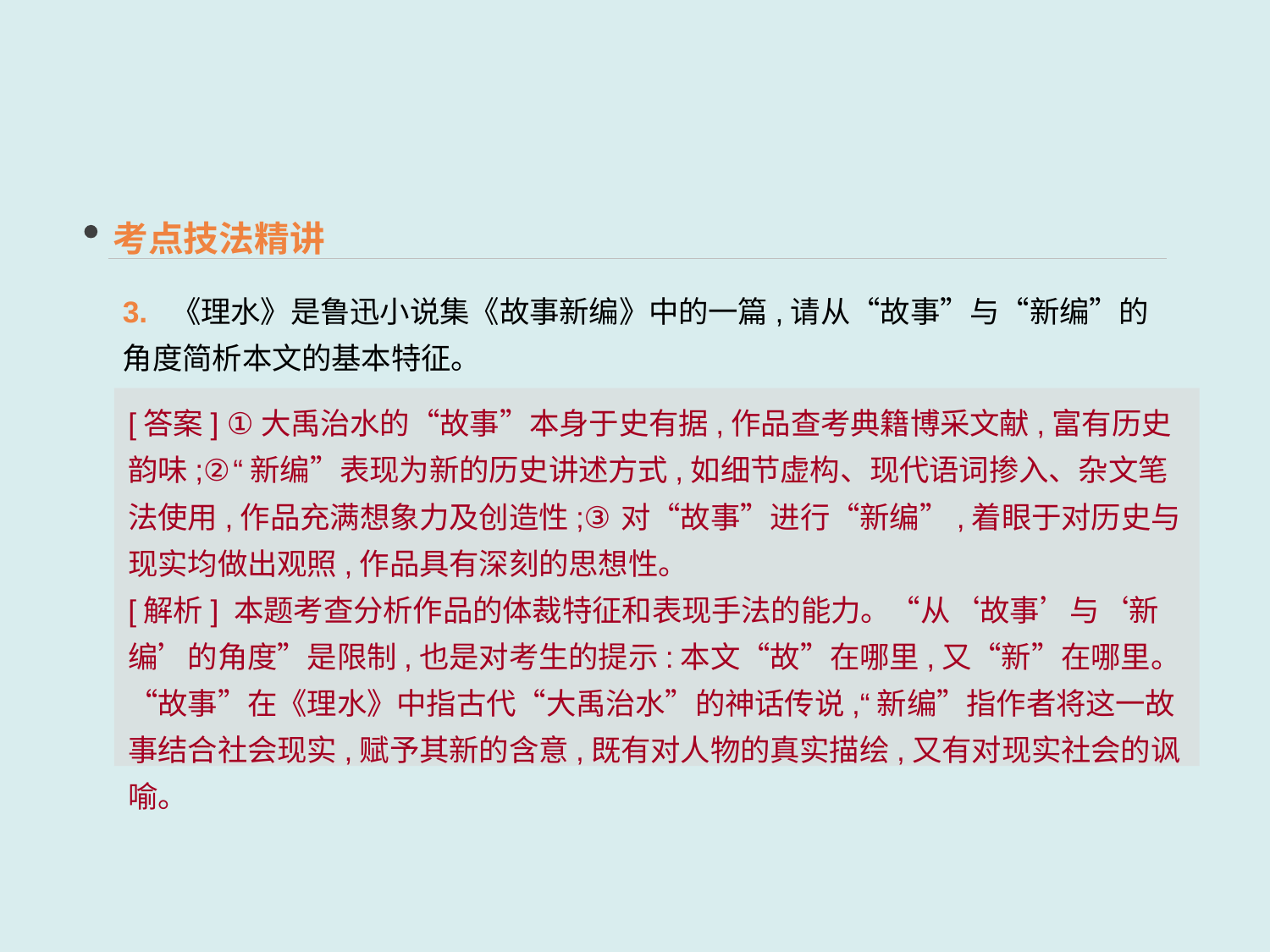

考点技法精讲

3.  《理水》是鲁迅小说集《故事新编》中的一篇,请从“故事”与“新编”的角度简析本文的基本特征。

[答案] ①大禹治水的“故事”本身于史有据,作品查考典籍博采文献,富有历史韵味;②“新编”表现为新的历史讲述方式,如细节虚构、现代语词掺入、杂文笔法使用,作品充满想象力及创造性;③对“故事”进行“新编”,着眼于对历史与现实均做出观照,作品具有深刻的思想性。
[解析] 本题考查分析作品的体裁特征和表现手法的能力。“从‘故事’与‘新编’的角度”是限制,也是对考生的提示:本文“故”在哪里,又“新”在哪里。“故事”在《理水》中指古代“大禹治水”的神话传说,“新编”指作者将这一故事结合社会现实,赋予其新的含意,既有对人物的真实描绘,又有对现实社会的讽喻。